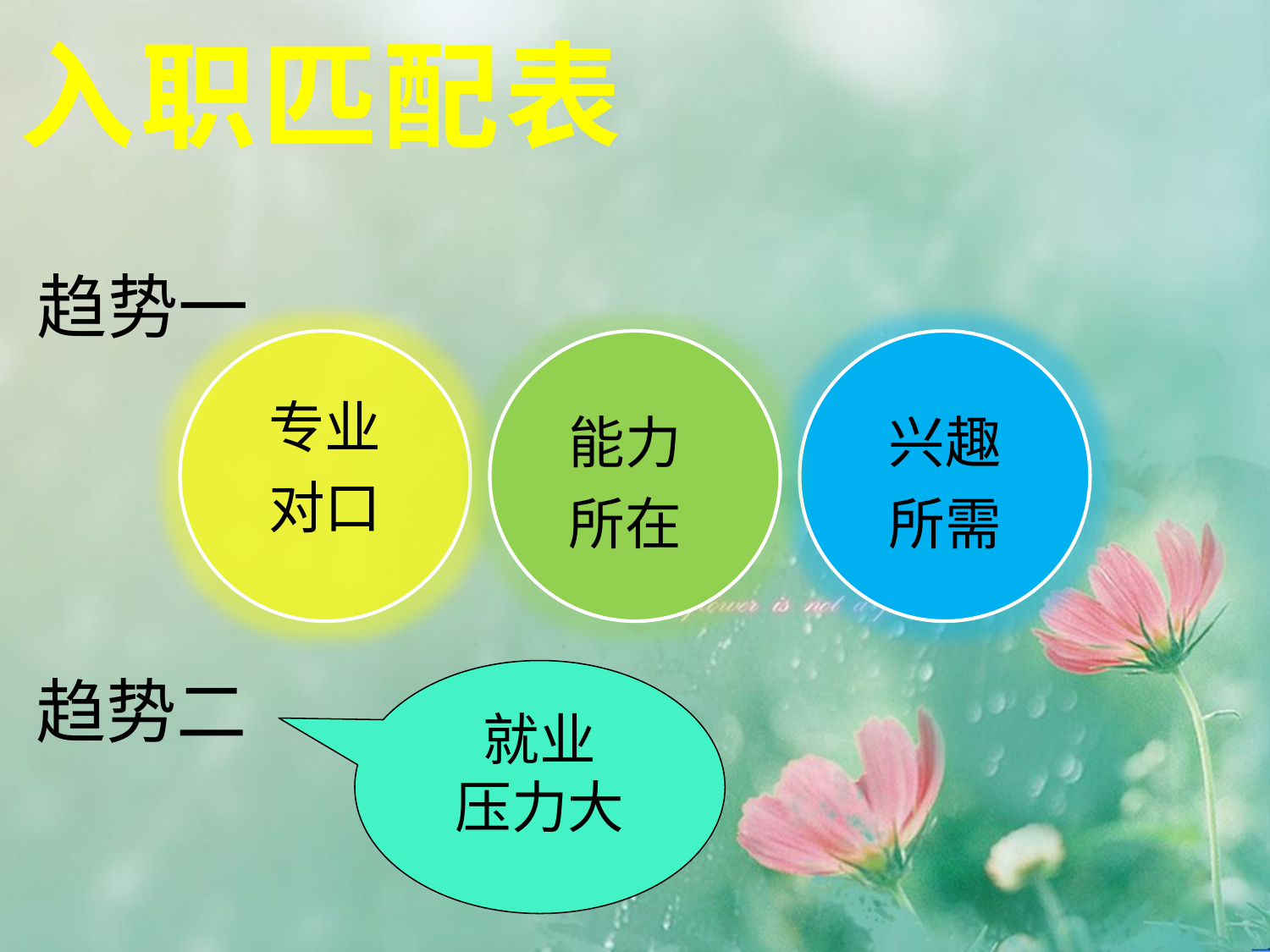

入职匹配表
趋势一

专业
对口

能力
所在

兴趣
所需
就业
压力大
趋势二